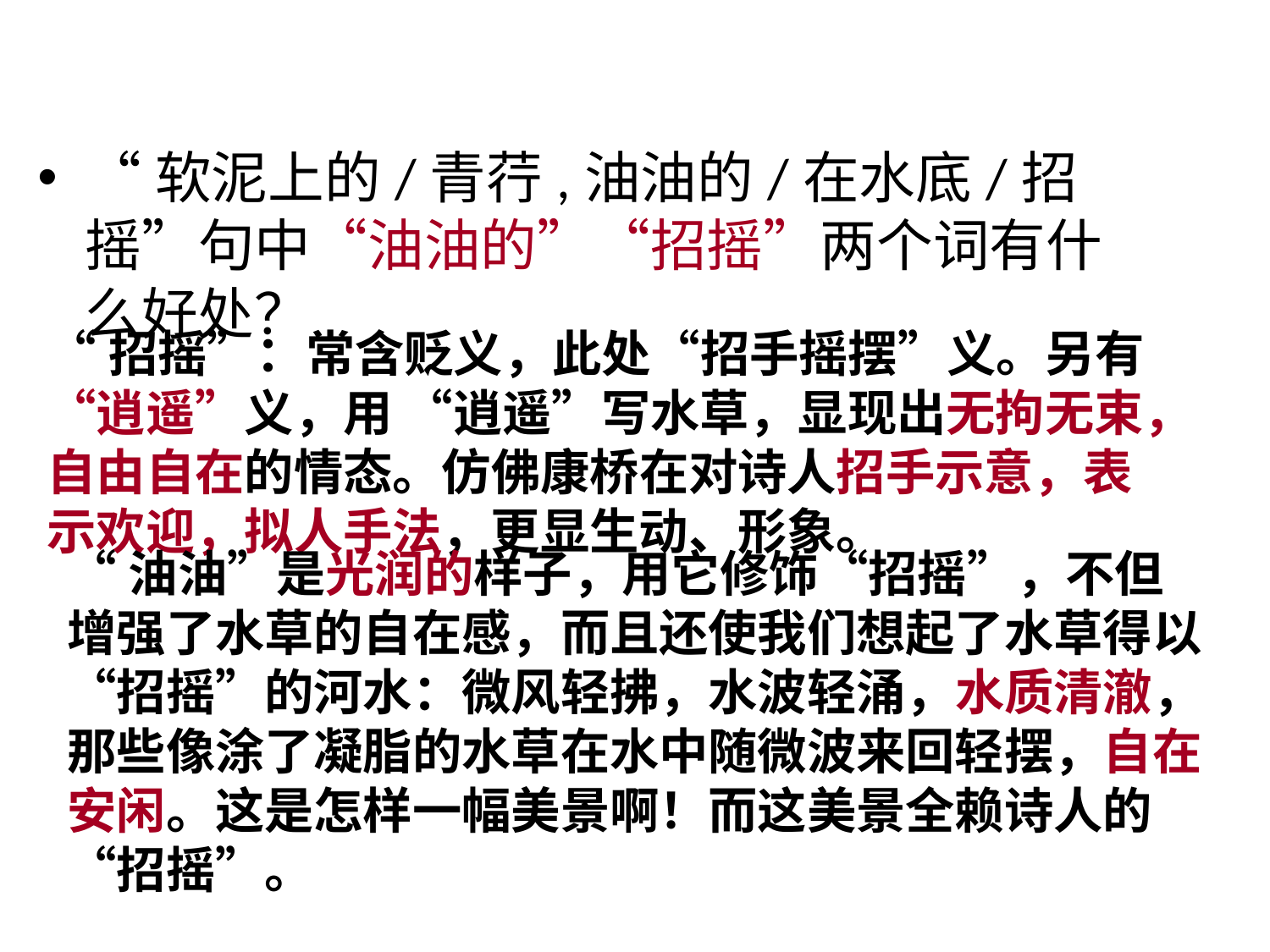

#
“软泥上的/青荇,油油的/在水底/招摇”句中“油油的”“招摇”两个词有什么好处？

“招摇”：常含贬义，此处“招手摇摆”义。另有 “逍遥”义，用 “逍遥”写水草，显现出无拘无束，自由自在的情态。仿佛康桥在对诗人招手示意，表示欢迎，拟人手法，更显生动、形象。
“油油”是光润的样子，用它修饰“招摇”，不但增强了水草的自在感，而且还使我们想起了水草得以“招摇”的河水：微风轻拂，水波轻涌，水质清澈，那些像涂了凝脂的水草在水中随微波来回轻摆，自在安闲。这是怎样一幅美景啊！而这美景全赖诗人的“招摇”。